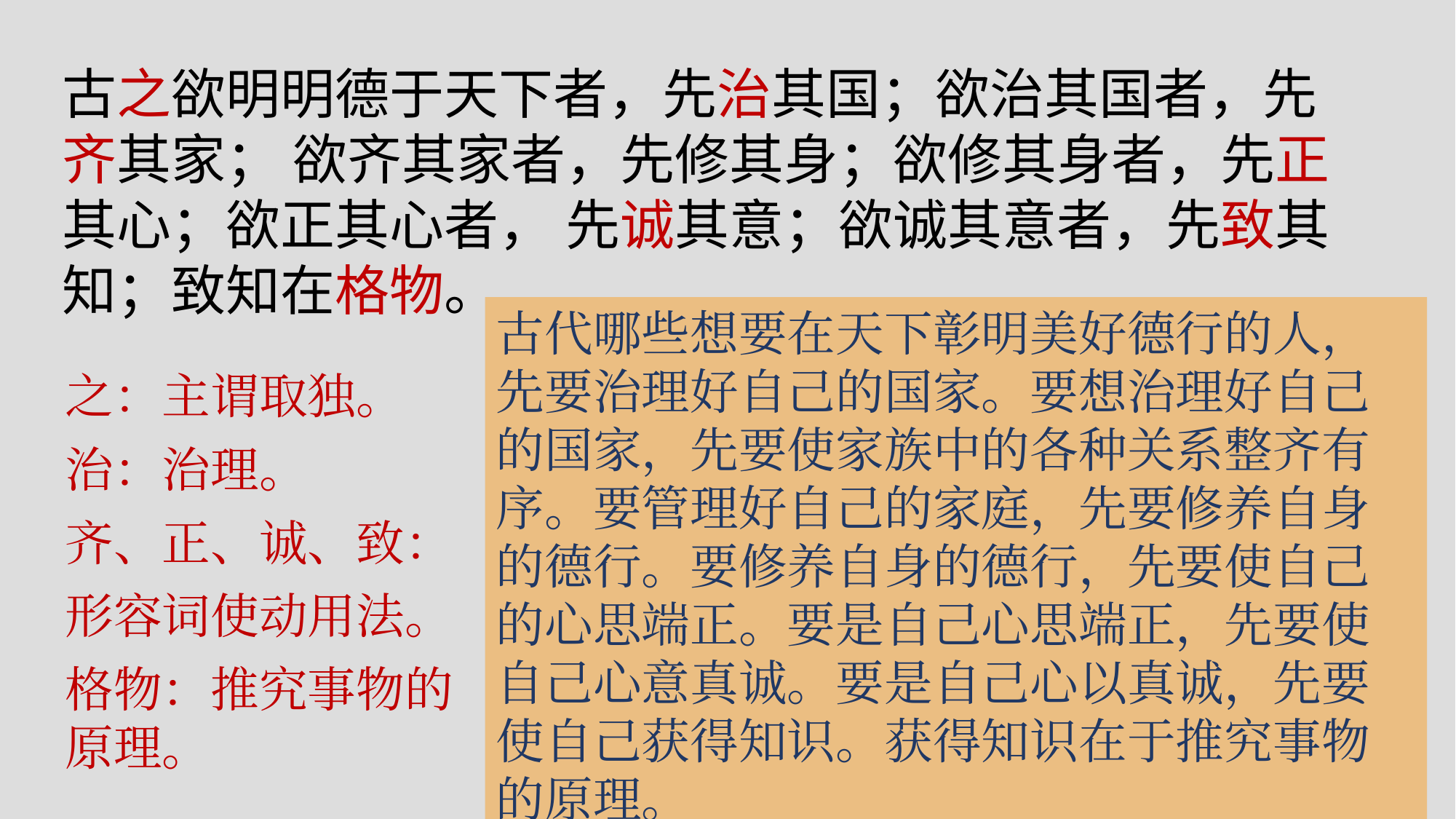

古之欲明明德于天下者，先治其国；欲治其国者，先齐其家； 欲齐其家者，先修其身；欲修其身者，先正其心；欲正其心者， 先诚其意；欲诚其意者，先致其知；致知在格物。
古代哪些想要在天下彰明美好德行的人，先要治理好自己的国家。要想治理好自己的国家，先要使家族中的各种关系整齐有序。要管理好自己的家庭，先要修养自身的德行。要修养自身的德行，先要使自己的心思端正。要是自己心思端正，先要使自己心意真诚。要是自己心以真诚，先要使自己获得知识。获得知识在于推究事物的原理。
之：主谓取独。
治：治理。
齐、正、诚、致：
形容词使动用法。
格物：推究事物的原理。